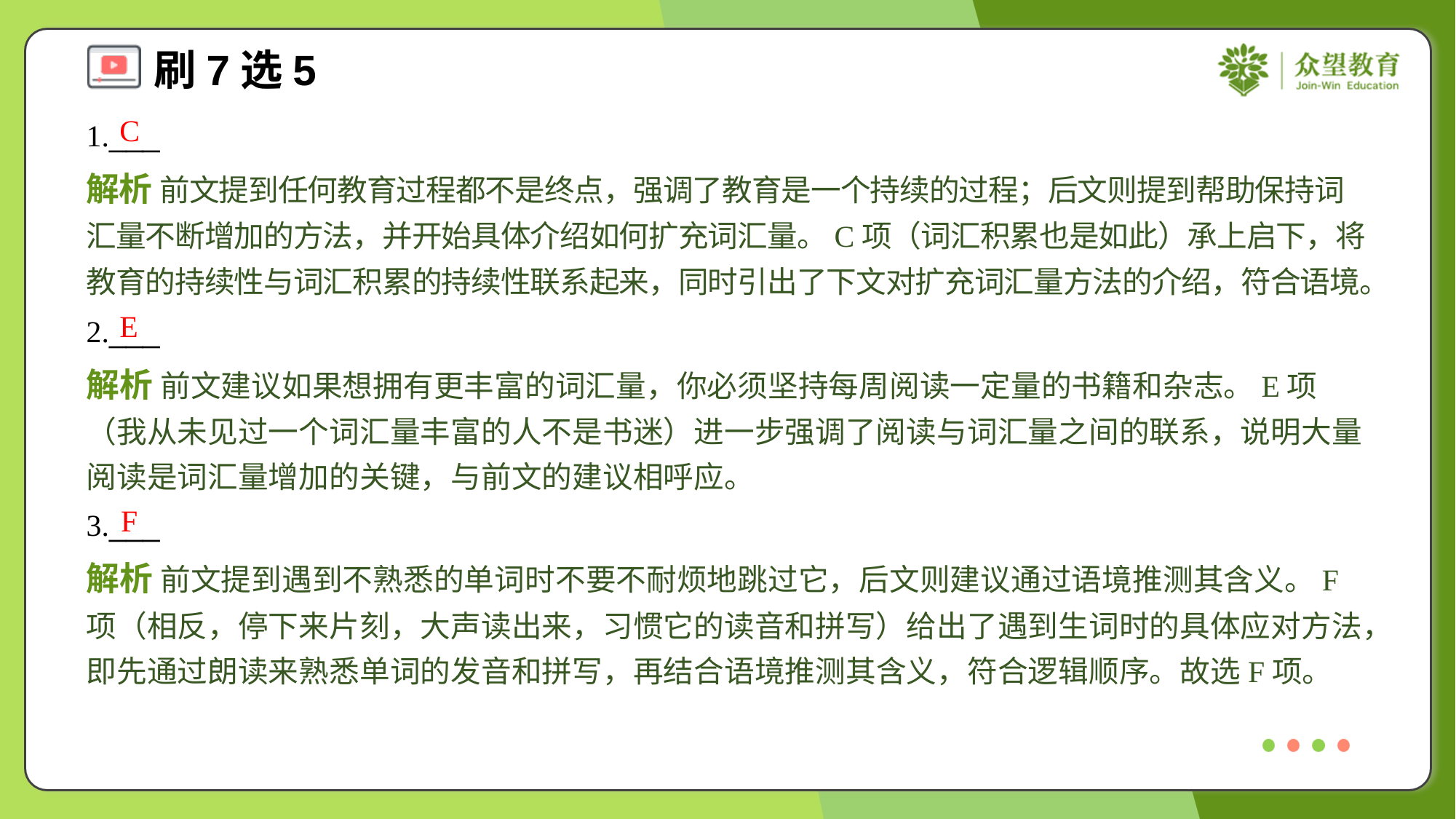

C
1.___
解析 前文提到任何教育过程都不是终点，强调了教育是一个持续的过程；后文则提到帮助保持词汇量不断增加的方法，并开始具体介绍如何扩充词汇量。C项（词汇积累也是如此）承上启下，将教育的持续性与词汇积累的持续性联系起来，同时引出了下文对扩充词汇量方法的介绍，符合语境。
E
2.___
解析 前文建议如果想拥有更丰富的词汇量，你必须坚持每周阅读一定量的书籍和杂志。E项（我从未见过一个词汇量丰富的人不是书迷）进一步强调了阅读与词汇量之间的联系，说明大量阅读是词汇量增加的关键，与前文的建议相呼应。
F
3.___
解析 前文提到遇到不熟悉的单词时不要不耐烦地跳过它，后文则建议通过语境推测其含义。F项（相反，停下来片刻，大声读出来，习惯它的读音和拼写）给出了遇到生词时的具体应对方法，即先通过朗读来熟悉单词的发音和拼写，再结合语境推测其含义，符合逻辑顺序。故选F项。